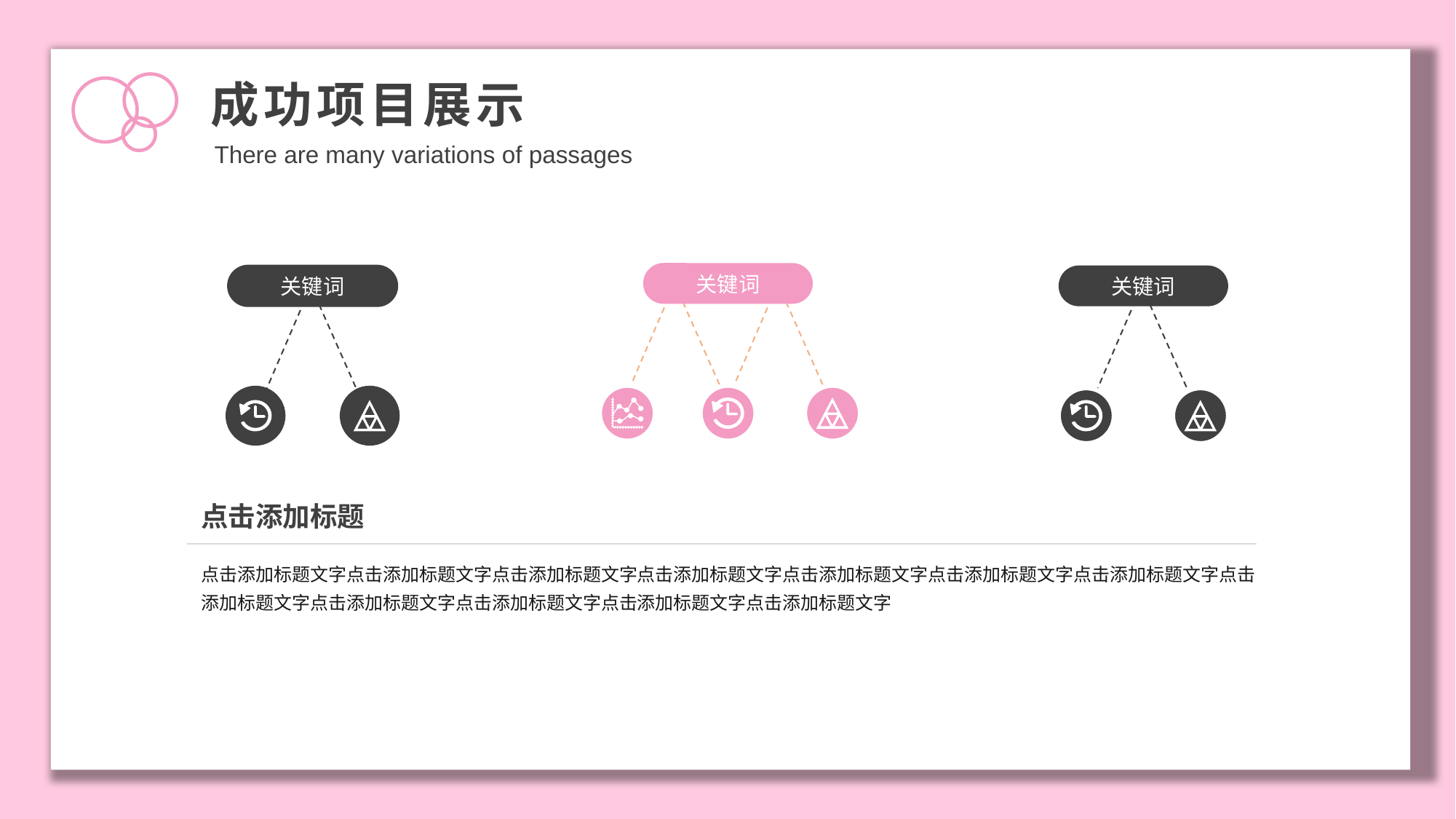

成功项目展示
There are many variations of passages
关键词

关键词

关键词

点击添加标题
点击添加标题文字点击添加标题文字点击添加标题文字点击添加标题文字点击添加标题文字点击添加标题文字点击添加标题文字点击添加标题文字点击添加标题文字点击添加标题文字点击添加标题文字点击添加标题文字